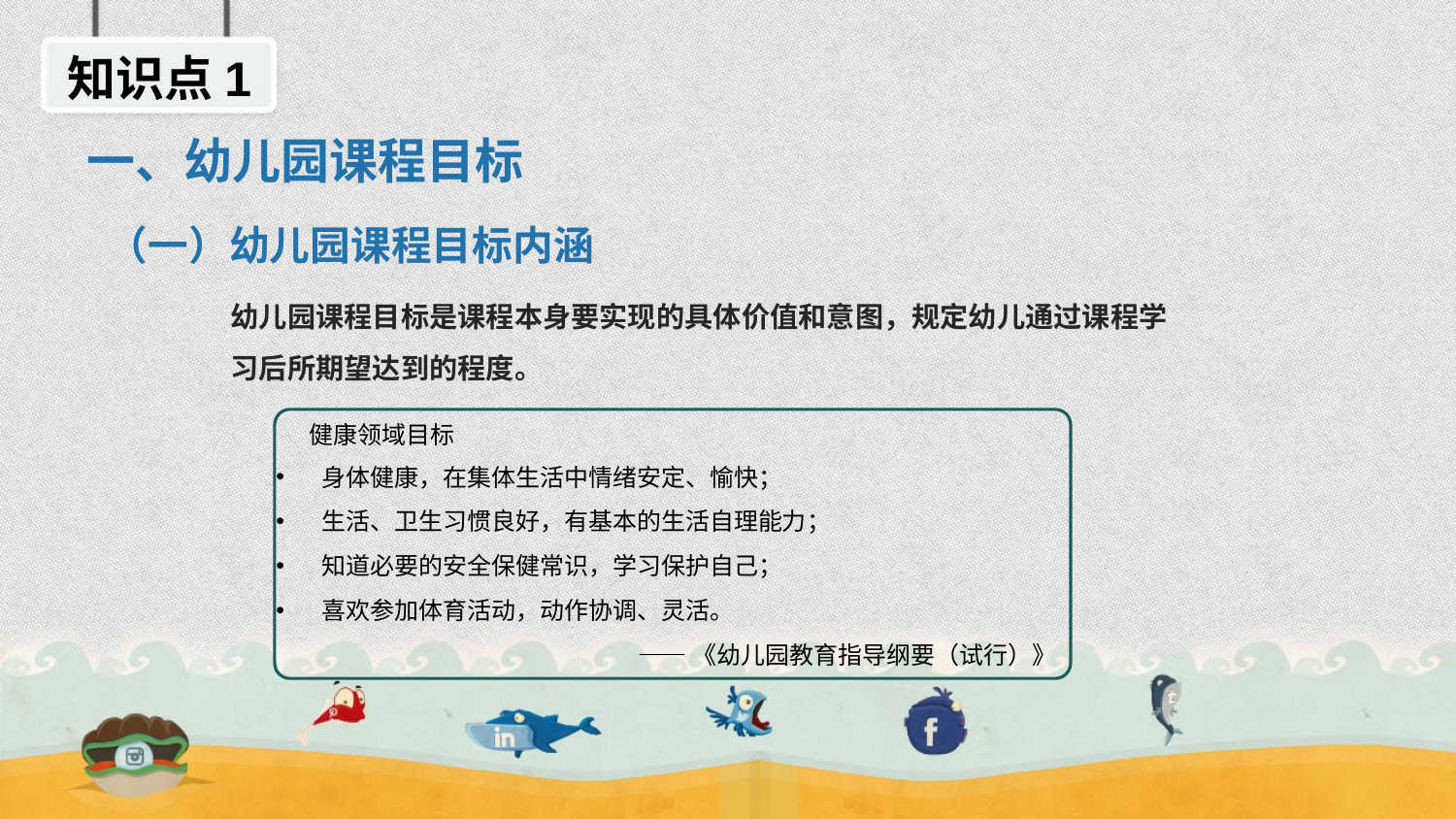

知识点1

一、幼儿园课程目标
（一）幼儿园课程目标内涵

幼儿园课程目标是课程本身要实现的具体价值和意图，规定幼儿通过课程学习后所期望达到的程度。

健康领域目标

身体健康，在集体生活中情绪安定、愉快；
生活、卫生习惯良好，有基本的生活自理能力；
知道必要的安全保健常识，学习保护自己；
喜欢参加体育活动，动作协调、灵活。
——《幼儿园教育指导纲要（试行）》